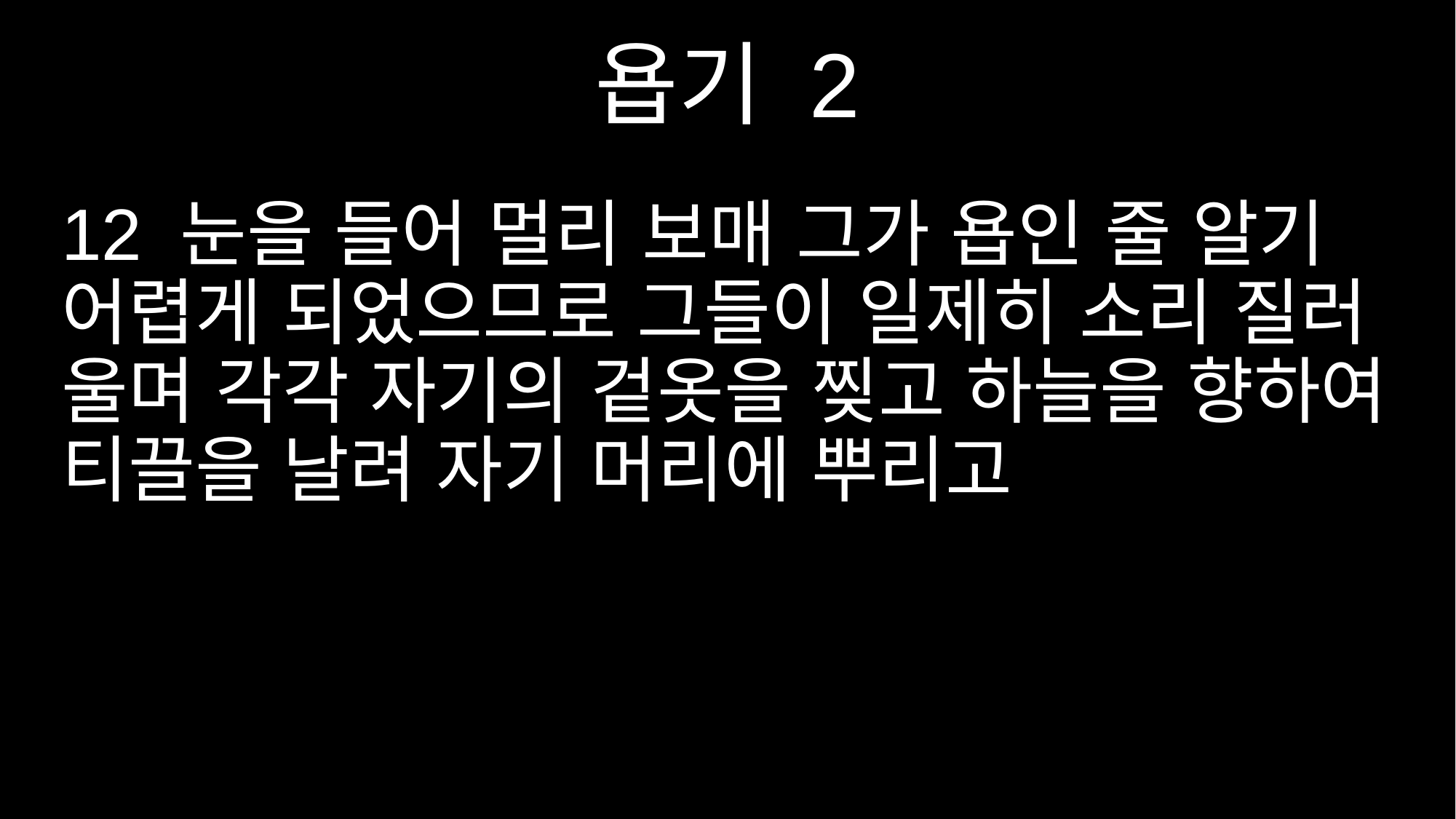

욥기 2
12 눈을 들어 멀리 보매 그가 욥인 줄 알기 어렵게 되었으므로 그들이 일제히 소리 질러 울며 각각 자기의 겉옷을 찢고 하늘을 향하여 티끌을 날려 자기 머리에 뿌리고